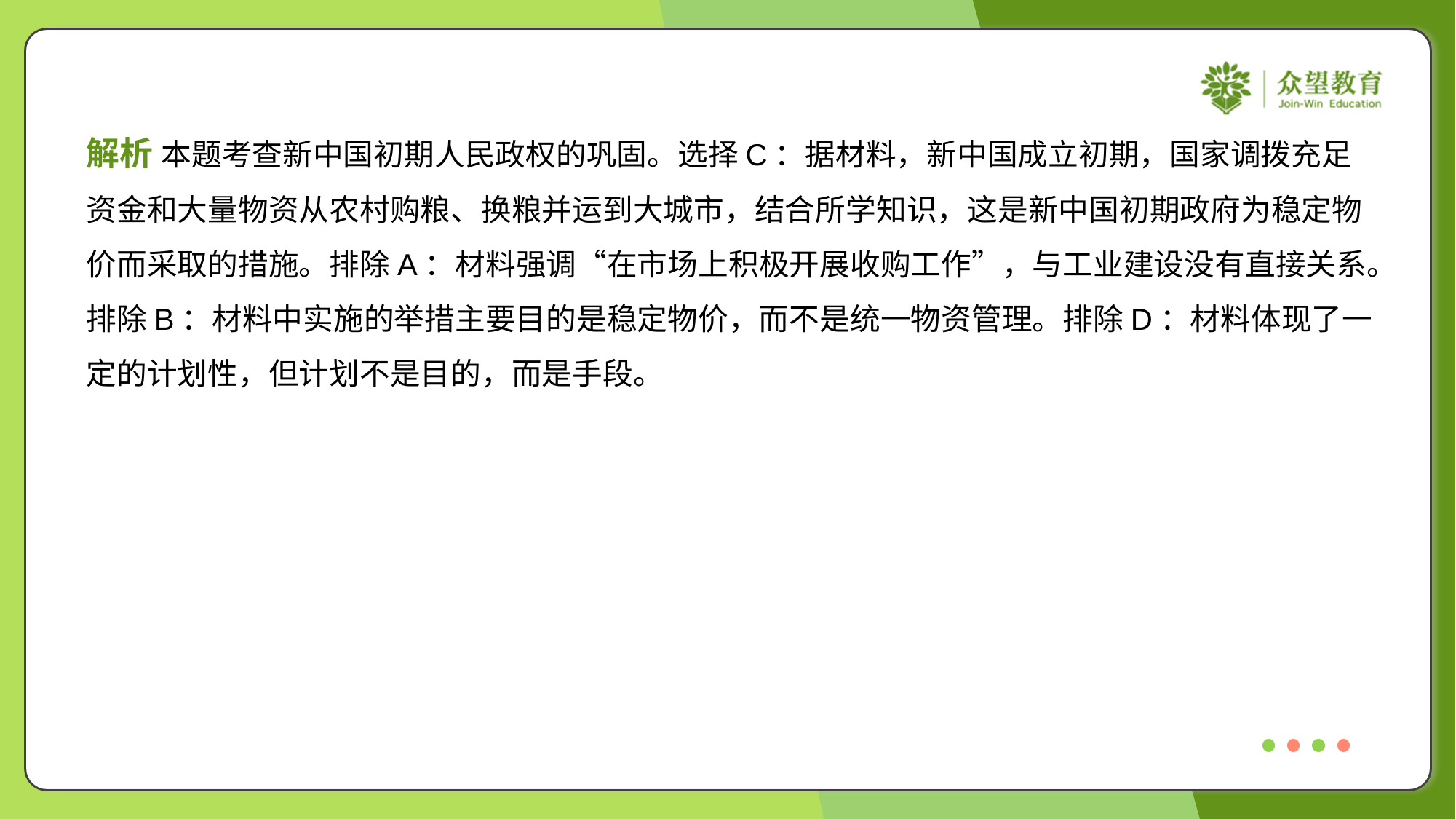

解析 本题考查新中国初期人民政权的巩固。选择C：据材料，新中国成立初期，国家调拨充足
资金和大量物资从农村购粮、换粮并运到大城市，结合所学知识，这是新中国初期政府为稳定物
价而采取的措施。排除A：材料强调“在市场上积极开展收购工作”，与工业建设没有直接关系。
排除B：材料中实施的举措主要目的是稳定物价，而不是统一物资管理。排除D：材料体现了一
定的计划性，但计划不是目的，而是手段。